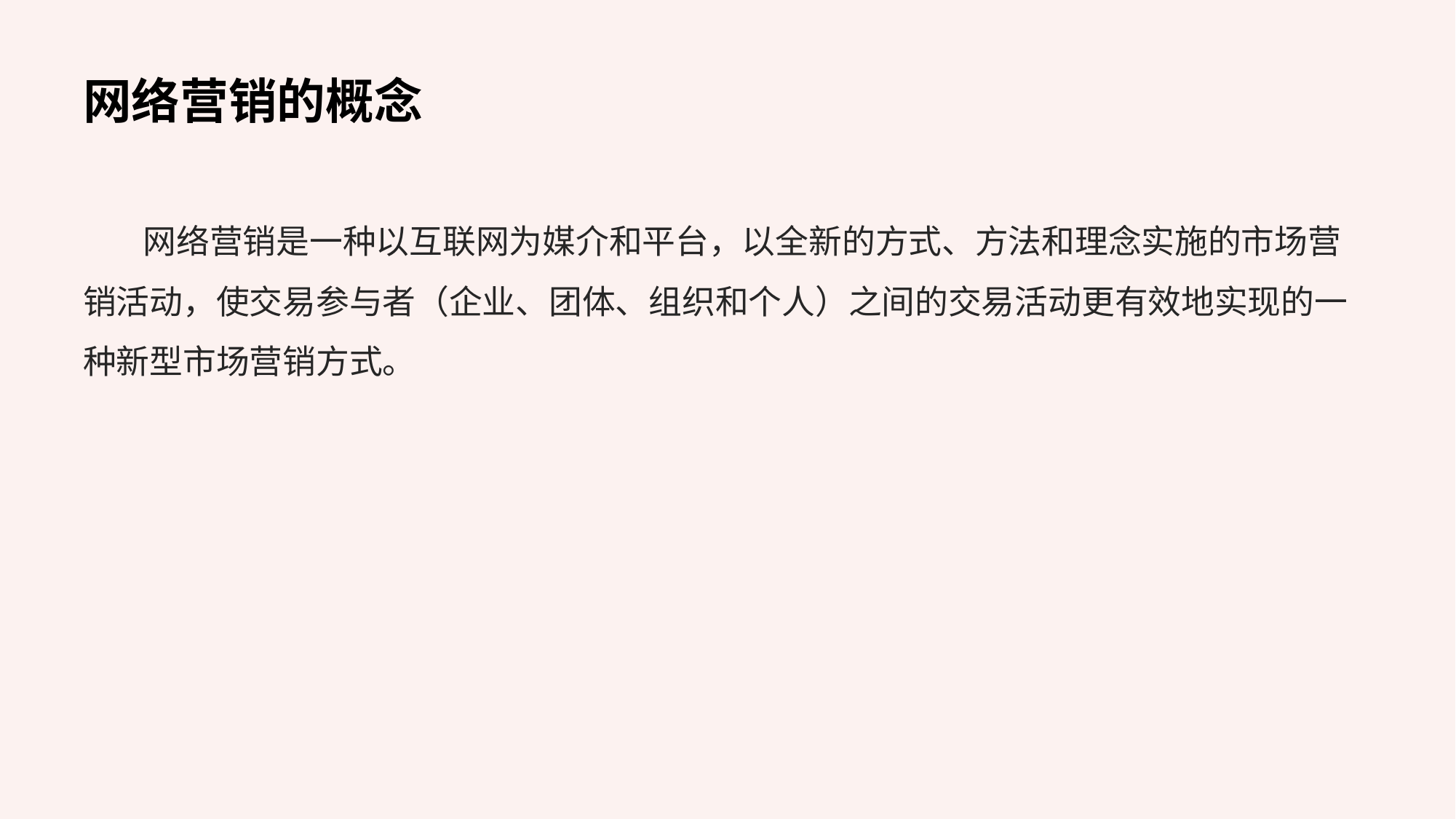

网络营销的概念
       网络营销是一种以互联网为媒介和平台，以全新的方式、方法和理念实施的市场营销活动，使交易参与者（企业、团体、组织和个人）之间的交易活动更有效地实现的一种新型市场营销方式。